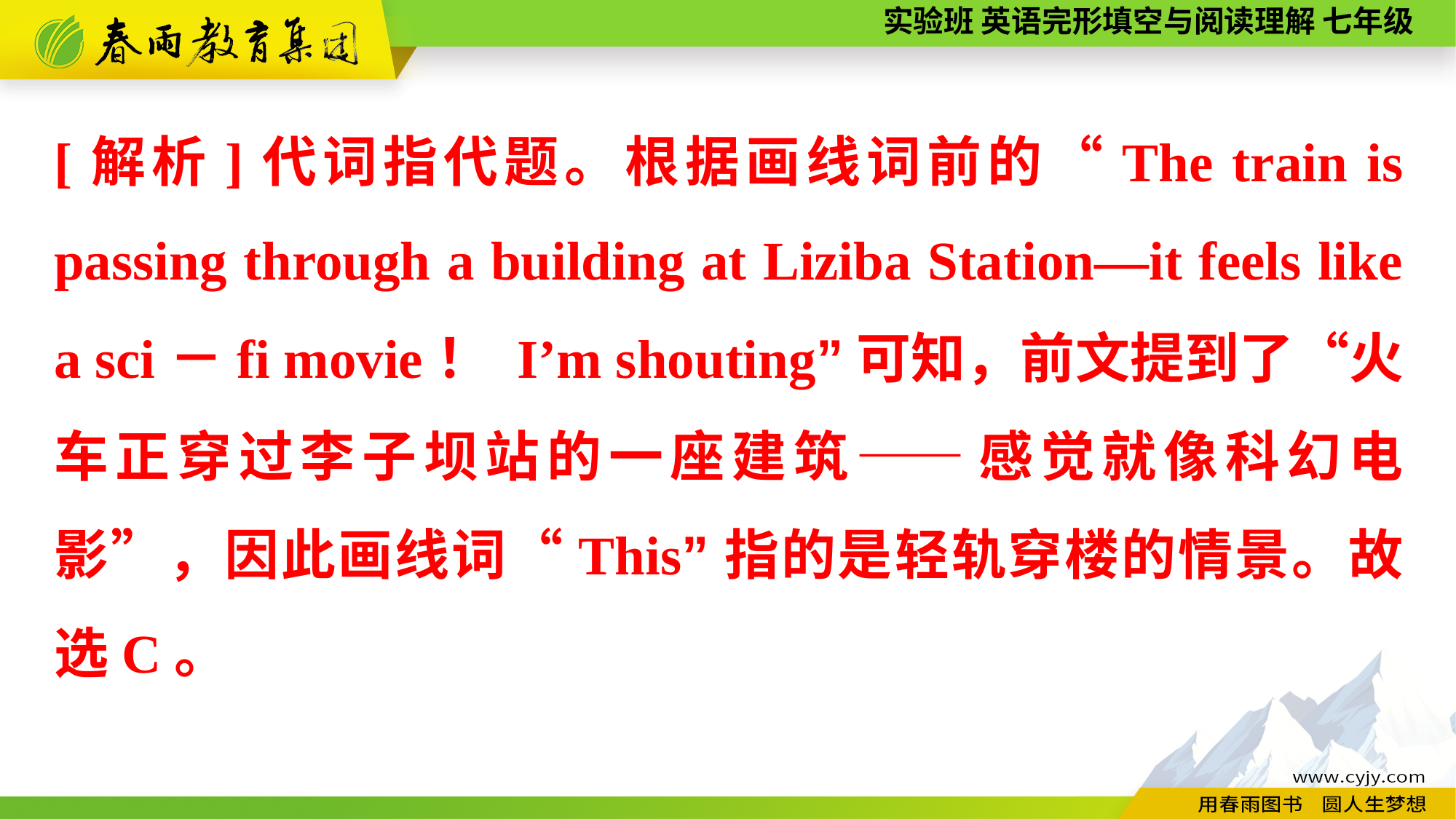

[解析]代词指代题。根据画线词前的“The train is passing through a building at Liziba Station—it feels like a sci－fi movie！ I’m shouting”可知，前文提到了“火车正穿过李子坝站的一座建筑——感觉就像科幻电影”，因此画线词“This”指的是轻轨穿楼的情景。故选C。